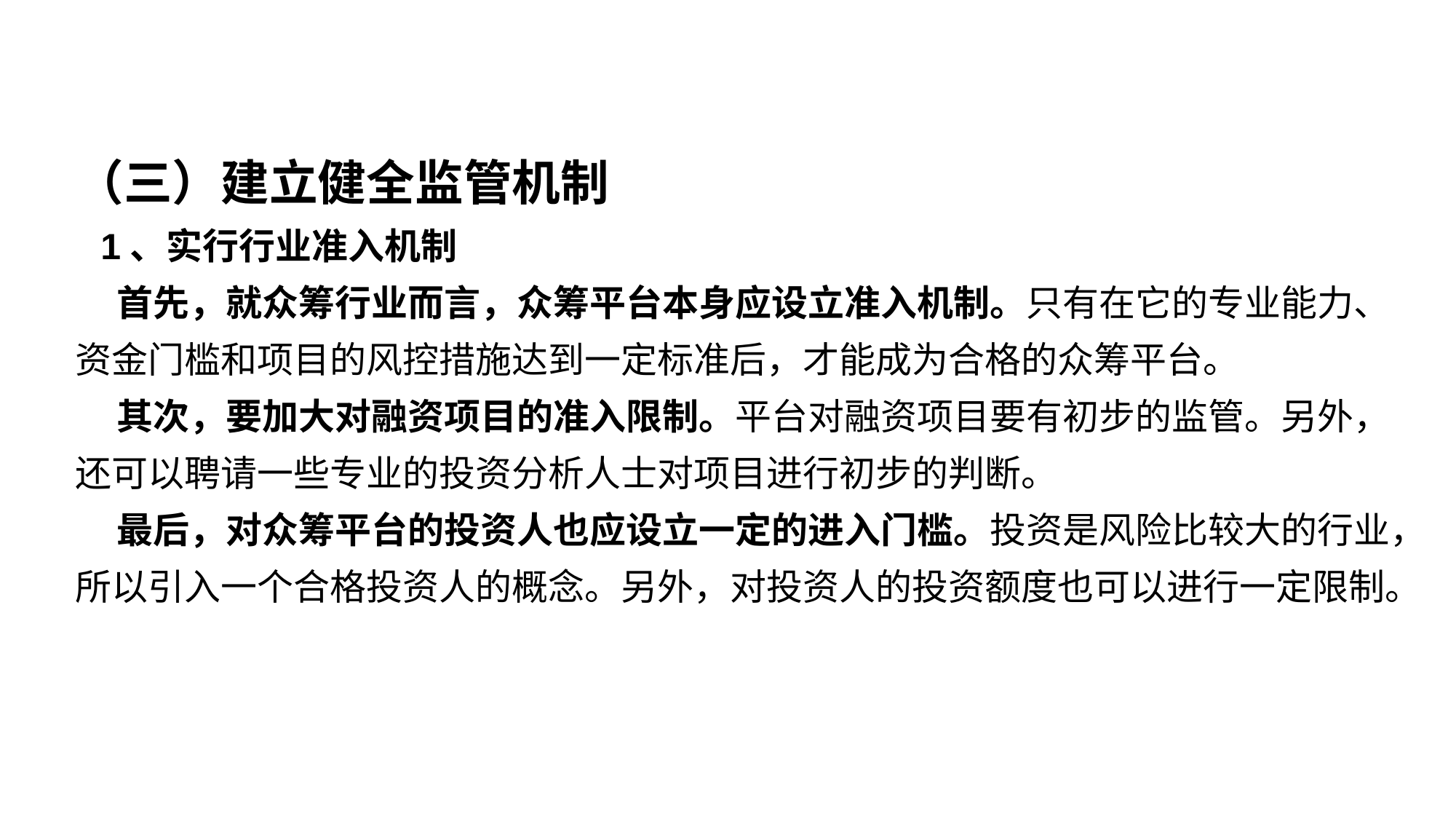

（三）建立健全监管机制
   1、实行行业准入机制
    首先，就众筹行业而言，众筹平台本身应设立准入机制。只有在它的专业能力、资金门槛和项目的风控措施达到一定标准后，才能成为合格的众筹平台。
    其次，要加大对融资项目的准入限制。平台对融资项目要有初步的监管。另外，还可以聘请一些专业的投资分析人士对项目进行初步的判断。
    最后，对众筹平台的投资人也应设立一定的进入门槛。投资是风险比较大的行业，所以引入一个合格投资人的概念。另外，对投资人的投资额度也可以进行一定限制。